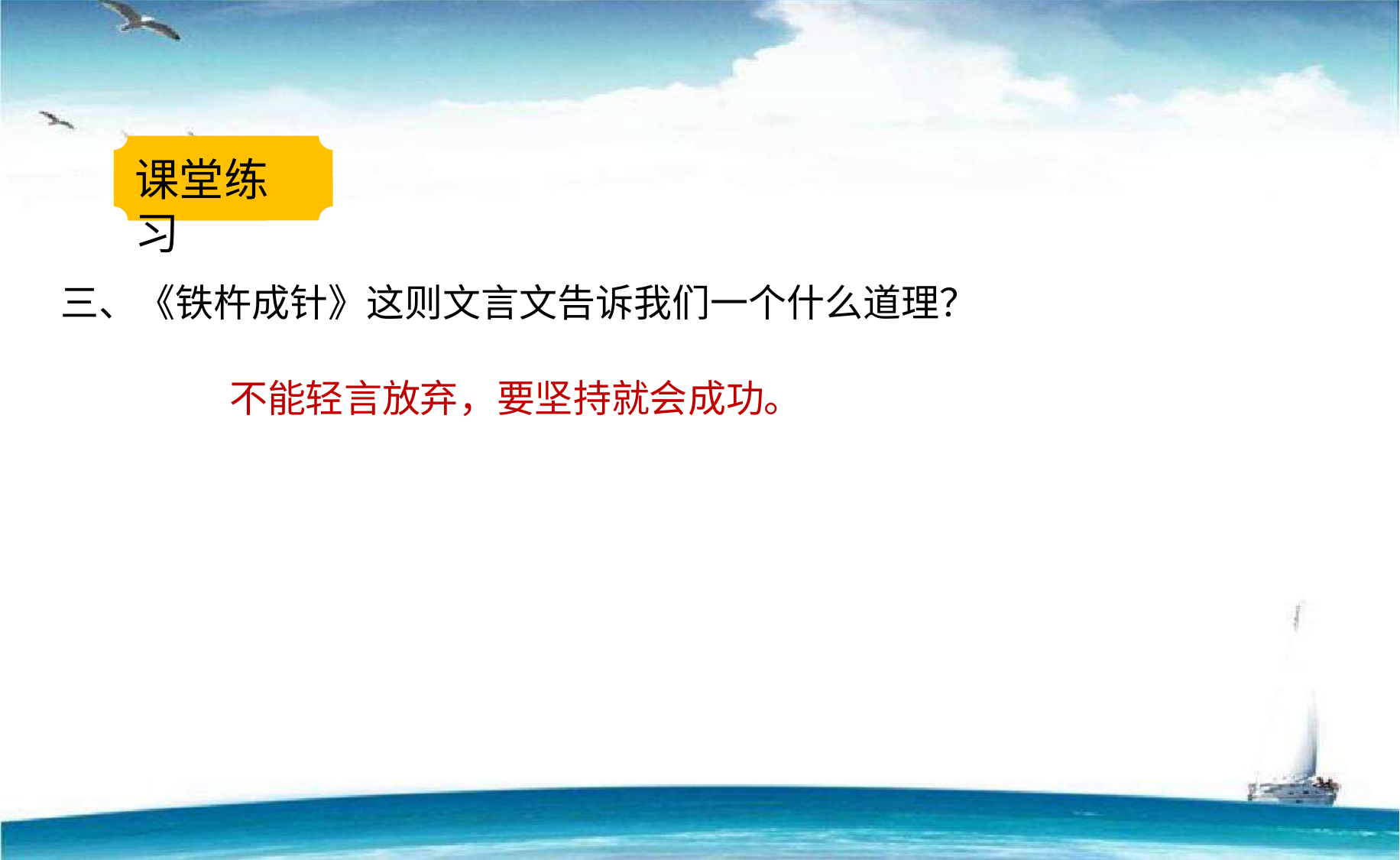

课堂练习
三、《铁杵成针》这则文言文告诉我们一个什么道理？

不能轻言放弃，要坚持就会成功。